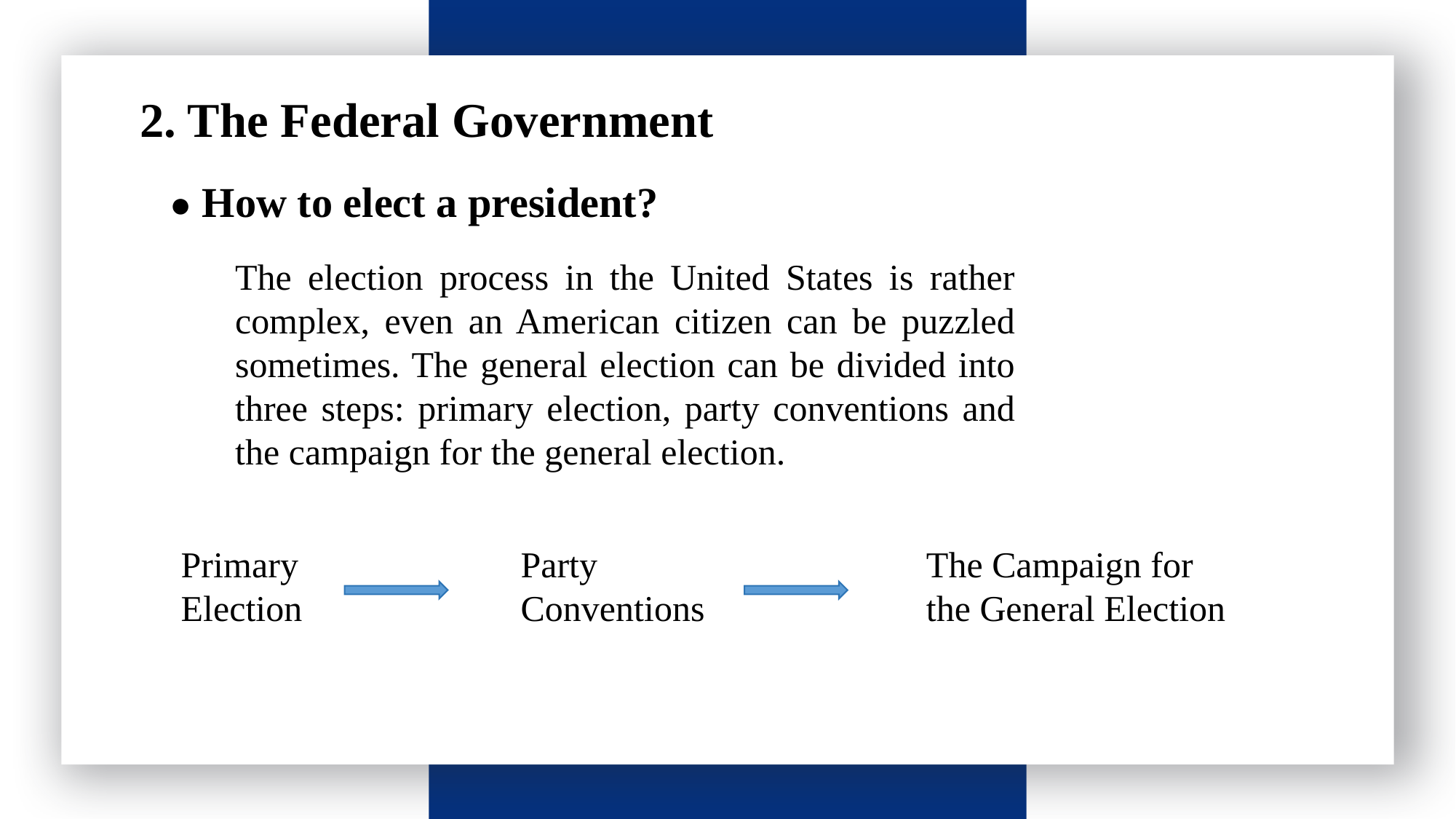

请输入标题
 2. The Federal Government
● How to elect a president?
The election process in the United States is rather complex, even an American citizen can be puzzled sometimes. The general election can be divided into three steps: primary election, party conventions and the campaign for the general election.
Primary Election
Party
Conventions
The Campaign for the General Election